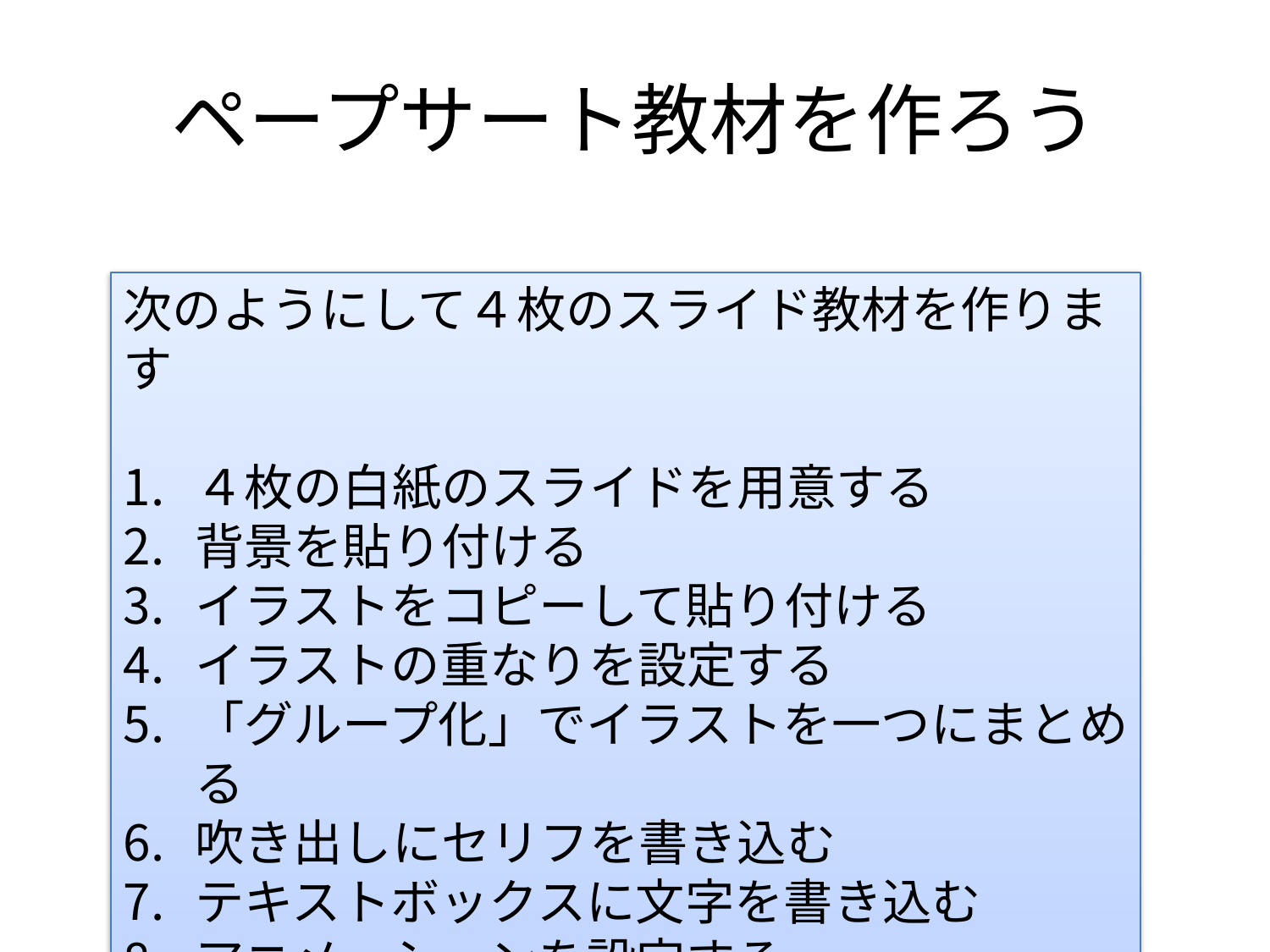

# ペープサート教材を作ろう
次のようにして４枚のスライド教材を作ります

４枚の白紙のスライドを用意する
背景を貼り付ける
イラストをコピーして貼り付ける
イラストの重なりを設定する
「グループ化」でイラストを一つにまとめる
吹き出しにセリフを書き込む
テキストボックスに文字を書き込む
アニメーションを設定する